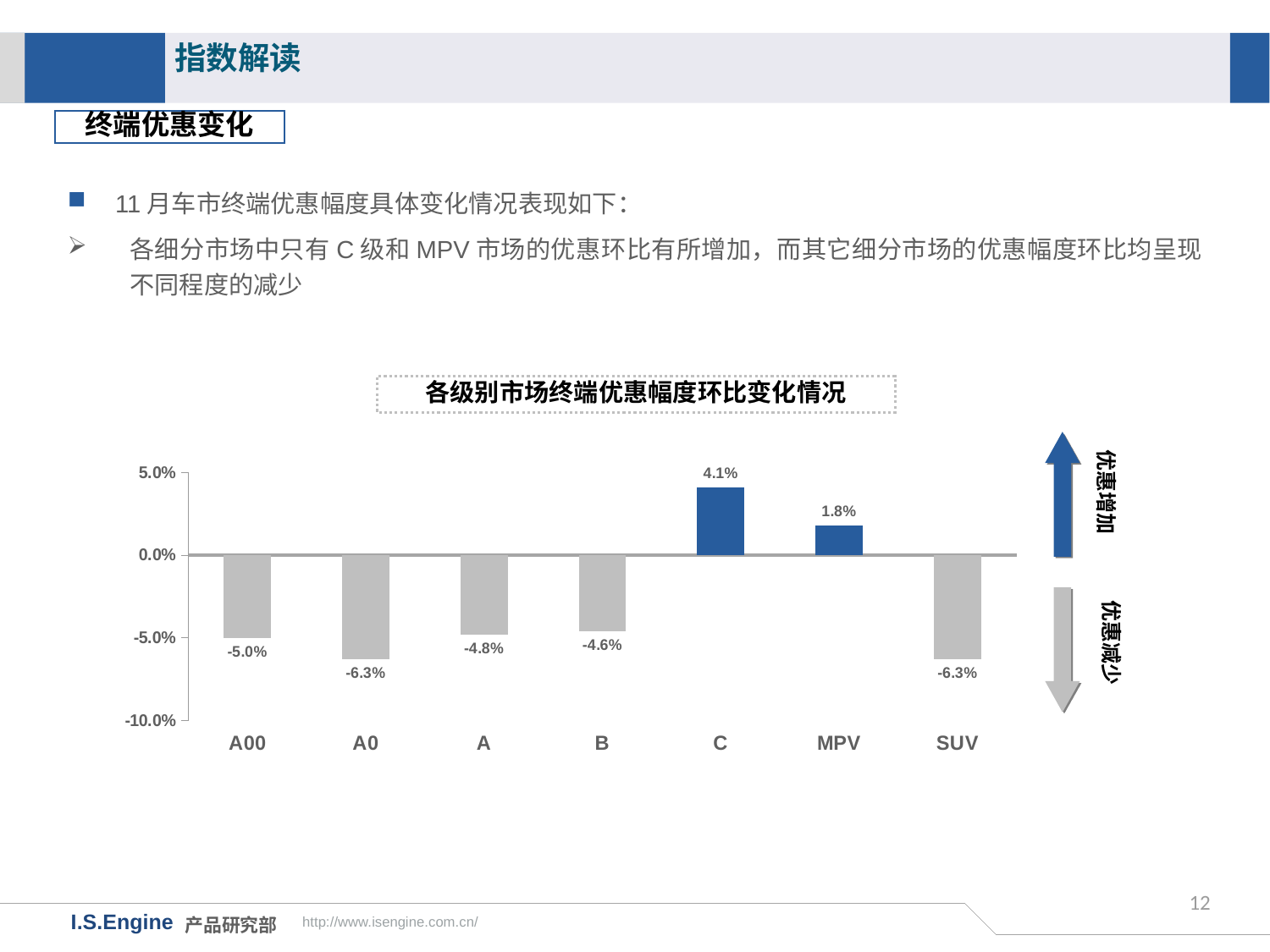

指数解读
终端优惠变化
11月车市终端优惠幅度具体变化情况表现如下：
各细分市场中只有C级和MPV市场的优惠环比有所增加，而其它细分市场的优惠幅度环比均呈现不同程度的减少
各级别市场终端优惠幅度环比变化情况

### Chart

| Category | 环比变化 |
|---|---|
| A00 | -0.05 |
| A0 | -0.063 |
| A | -0.048 |
| B | -0.046 |
| C | 0.041 |
| MPV | 0.018 |
| SUV | -0.063 |
优惠增加

优惠减少

12